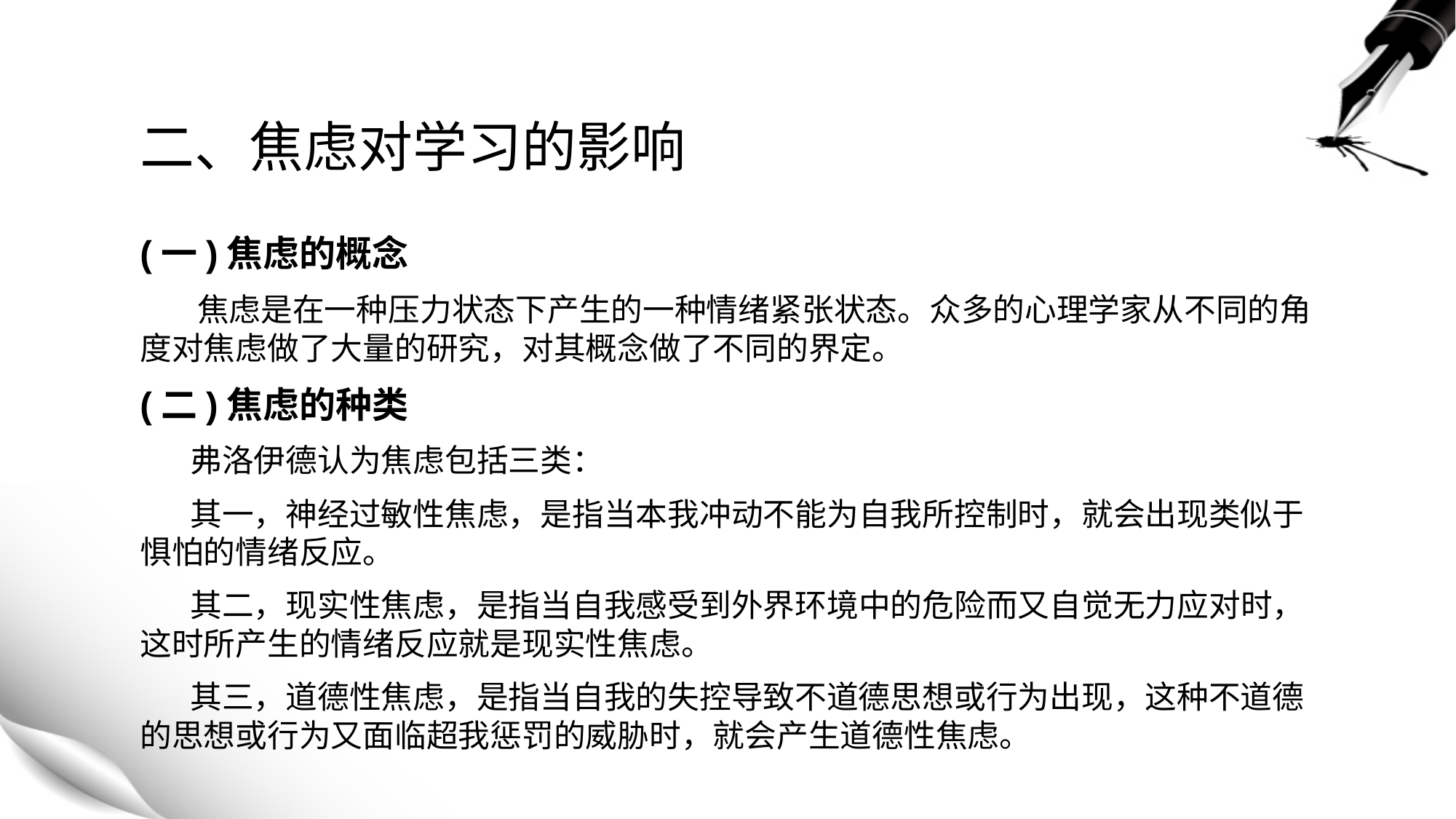

# 二、焦虑对学习的影响
(一)焦虑的概念
       焦虑是在一种压力状态下产生的一种情绪紧张状态。众多的心理学家从不同的角度对焦虑做了大量的研究，对其概念做了不同的界定。
(二)焦虑的种类
      弗洛伊德认为焦虑包括三类：
      其一，神经过敏性焦虑，是指当本我冲动不能为自我所控制时，就会出现类似于惧怕的情绪反应。
      其二，现实性焦虑，是指当自我感受到外界环境中的危险而又自觉无力应对时，这时所产生的情绪反应就是现实性焦虑。
      其三，道德性焦虑，是指当自我的失控导致不道德思想或行为出现，这种不道德的思想或行为又面临超我惩罚的威胁时，就会产生道德性焦虑。